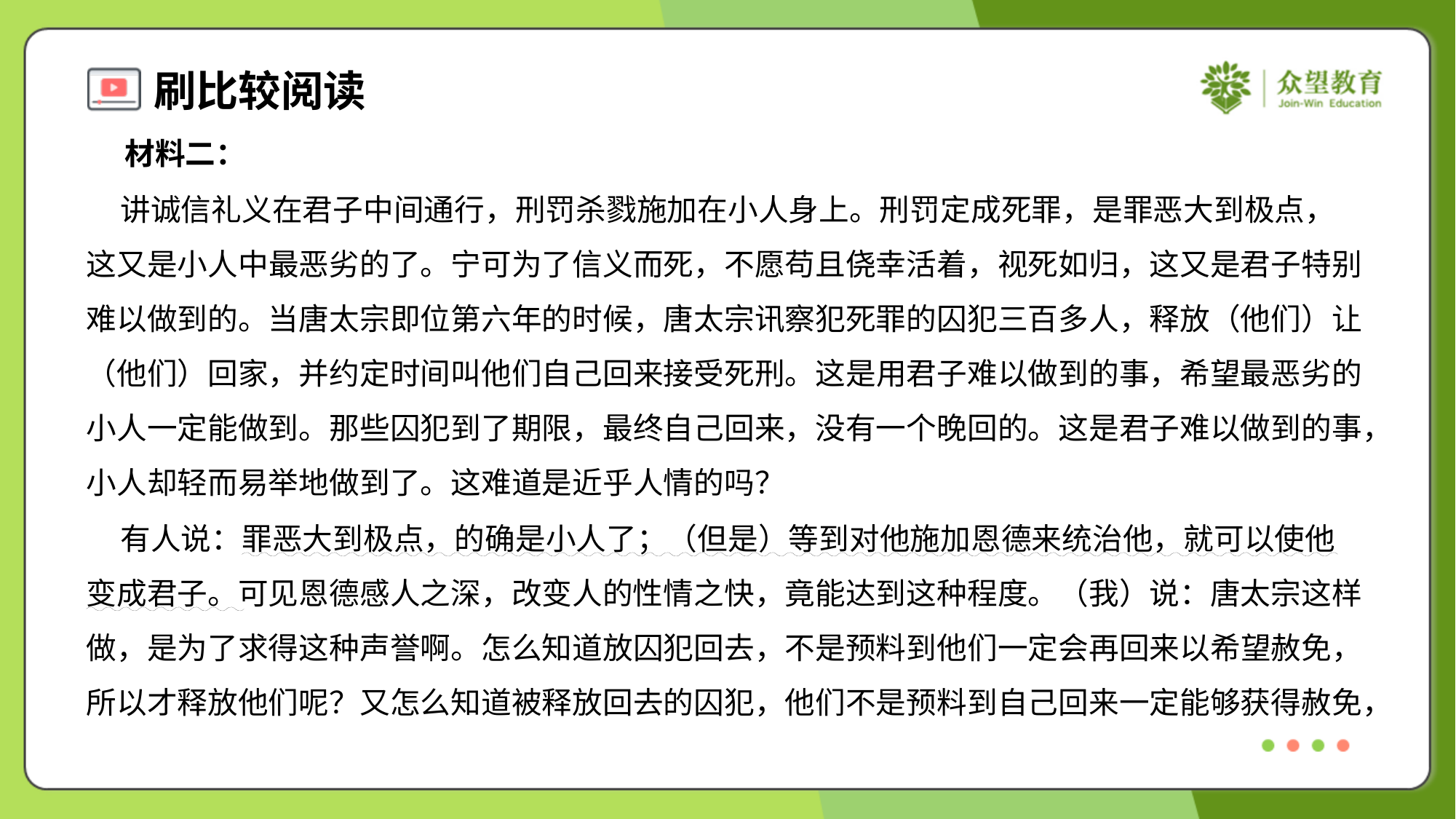

材料二：
    讲诚信礼义在君子中间通行，刑罚杀戮施加在小人身上。刑罚定成死罪，是罪恶大到极点，
这又是小人中最恶劣的了。宁可为了信义而死，不愿苟且侥幸活着，视死如归，这又是君子特别
难以做到的。当唐太宗即位第六年的时候，唐太宗讯察犯死罪的囚犯三百多人，释放（他们）让
（他们）回家，并约定时间叫他们自己回来接受死刑。这是用君子难以做到的事，希望最恶劣的
小人一定能做到。那些囚犯到了期限，最终自己回来，没有一个晚回的。这是君子难以做到的事，
小人却轻而易举地做到了。这难道是近乎人情的吗？
    有人说：罪恶大到极点，的确是小人了；（但是）等到对他施加恩德来统治他，就可以使他
变成君子。可见恩德感人之深，改变人的性情之快，竟能达到这种程度。（我）说：唐太宗这样
做，是为了求得这种声誉啊。怎么知道放囚犯回去，不是预料到他们一定会再回来以希望赦免，
所以才释放他们呢？又怎么知道被释放回去的囚犯，他们不是预料到自己回来一定能够获得赦免，